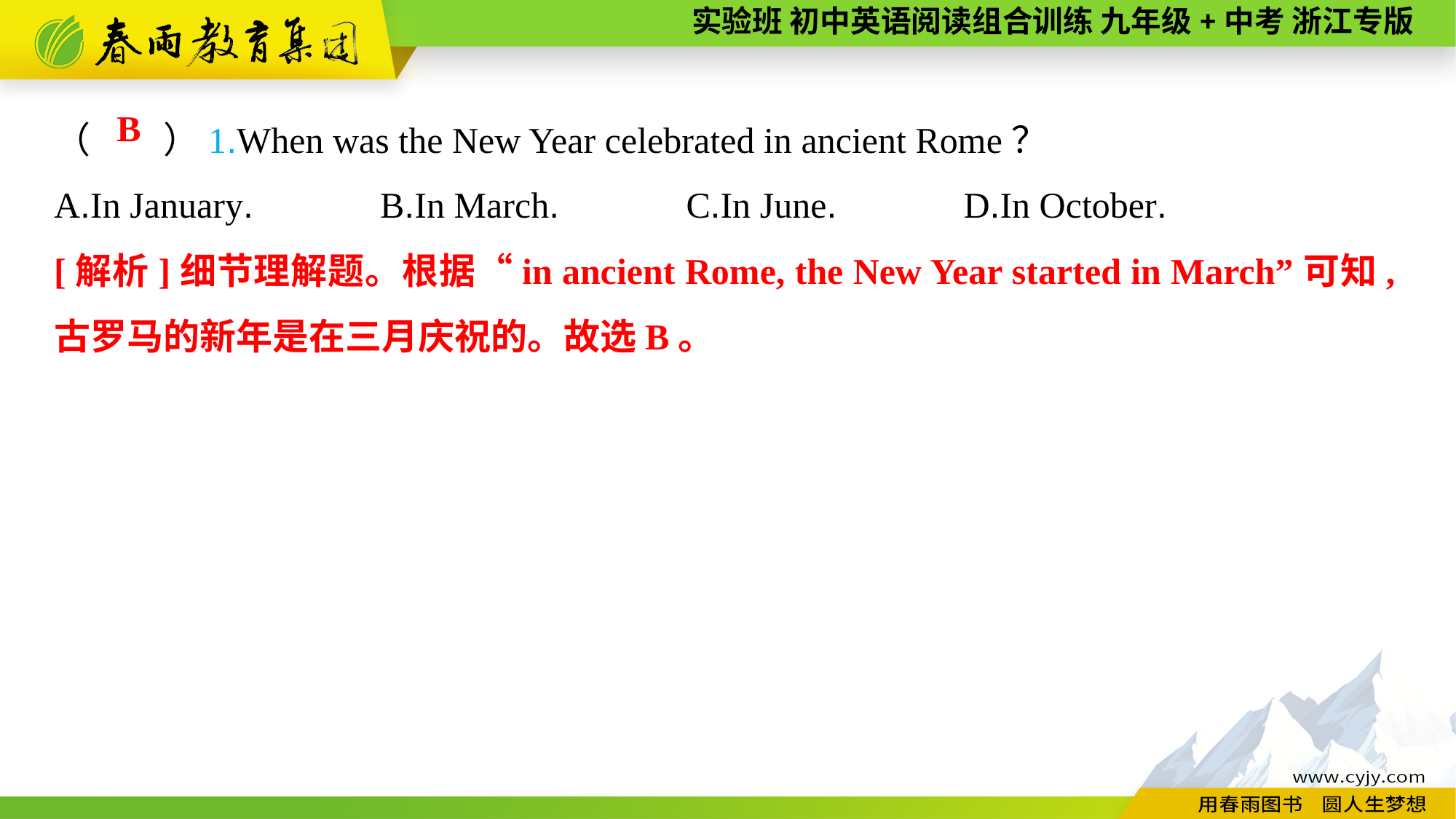

（　　）1.When was the New Year celebrated in ancient Rome？
A.In January.　　　B.In March.　　　C.In June.　　　D.In October.
B
[解析]细节理解题。根据“in ancient Rome, the New Year started in March”可知,古罗马的新年是在三月庆祝的。故选B。